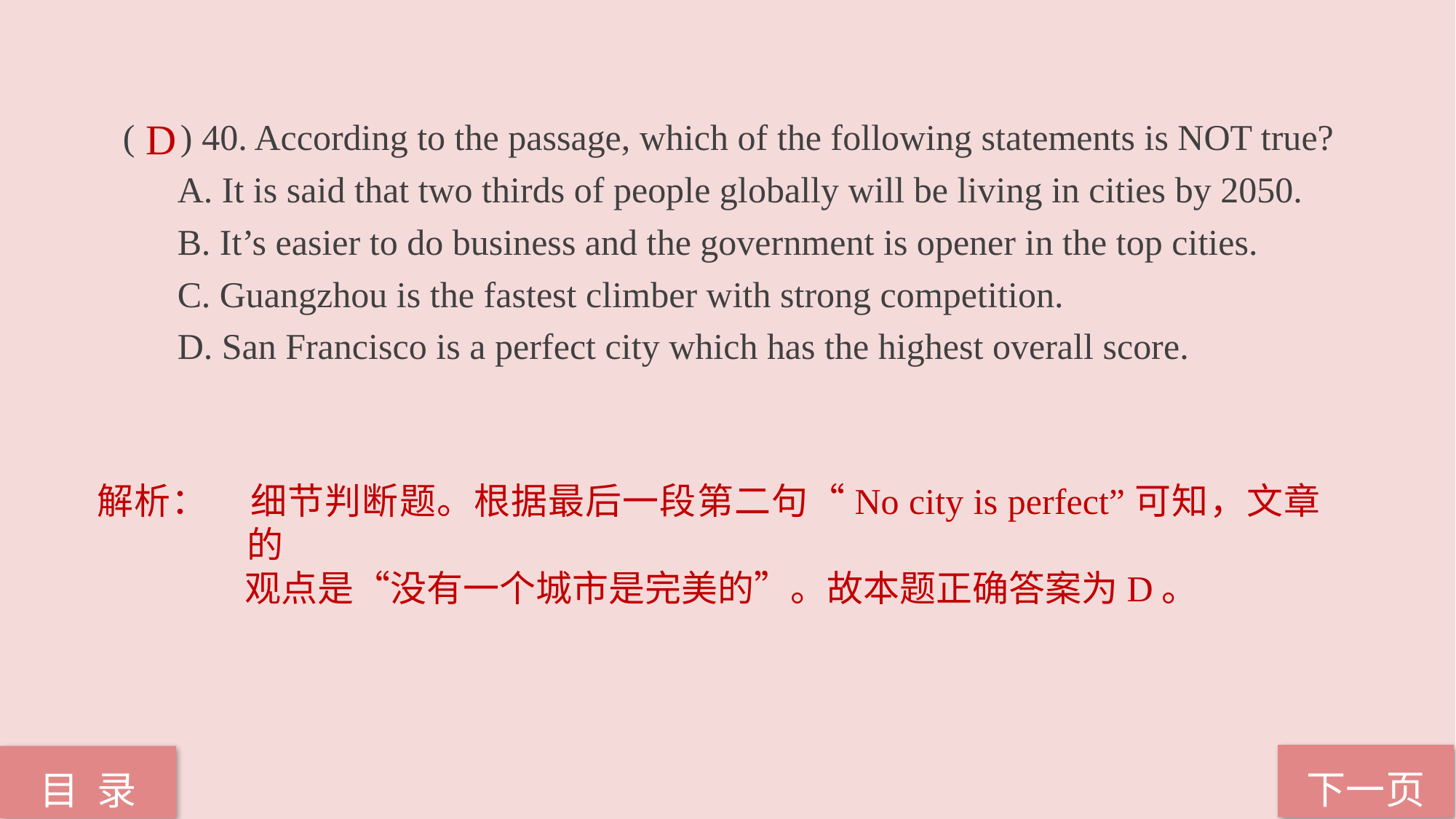

(     ) 40. According to the passage, which of the following statements is NOT true?
A. It is said that two thirds of people globally will be living in cities by 2050.
B. It’s easier to do business and the government is opener in the top cities.
C. Guangzhou is the fastest climber with strong competition.
D. San Francisco is a perfect city which has the highest overall score.
D
解析：	细节判断题。根据最后一段第二句“No city is perfect”可知，文章的
                 观点是“没有一个城市是完美的”。故本题正确答案为D。